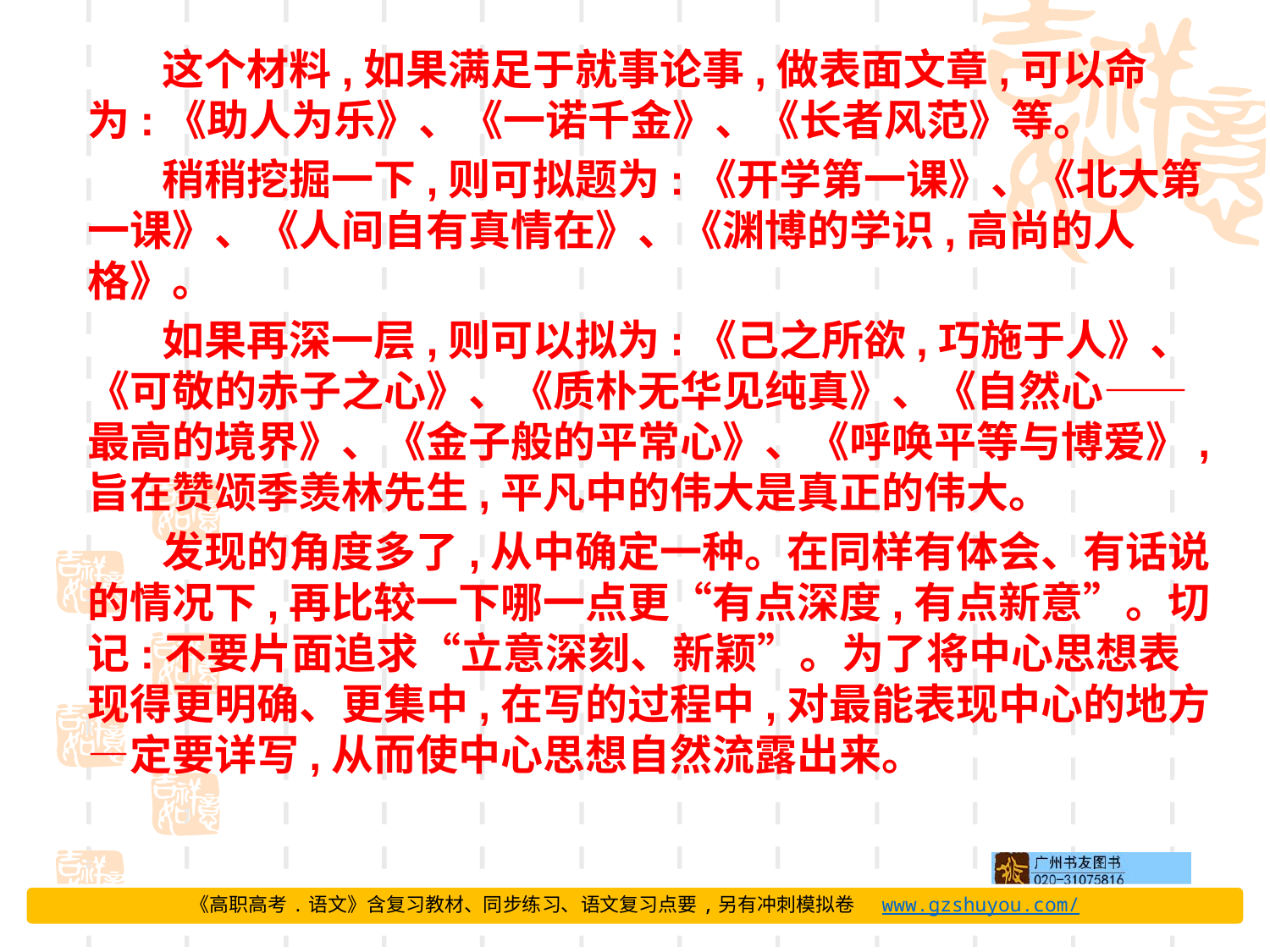

这个材料,如果满足于就事论事,做表面文章,可以命为:《助人为乐》、《一诺千金》、《长者风范》等。
稍稍挖掘一下,则可拟题为:《开学第一课》、《北大第一课》、《人间自有真情在》、《渊博的学识,高尚的人格》。
如果再深一层,则可以拟为:《己之所欲,巧施于人》、《可敬的赤子之心》、《质朴无华见纯真》、《自然心——最高的境界》、《金子般的平常心》、《呼唤平等与博爱》,旨在赞颂季羡林先生,平凡中的伟大是真正的伟大。
发现的角度多了,从中确定一种。在同样有体会、有话说的情况下,再比较一下哪一点更“有点深度,有点新意”。切记:不要片面追求“立意深刻、新颖”。为了将中心思想表现得更明确、更集中,在写的过程中,对最能表现中心的地方—定要详写,从而使中心思想自然流露出来。